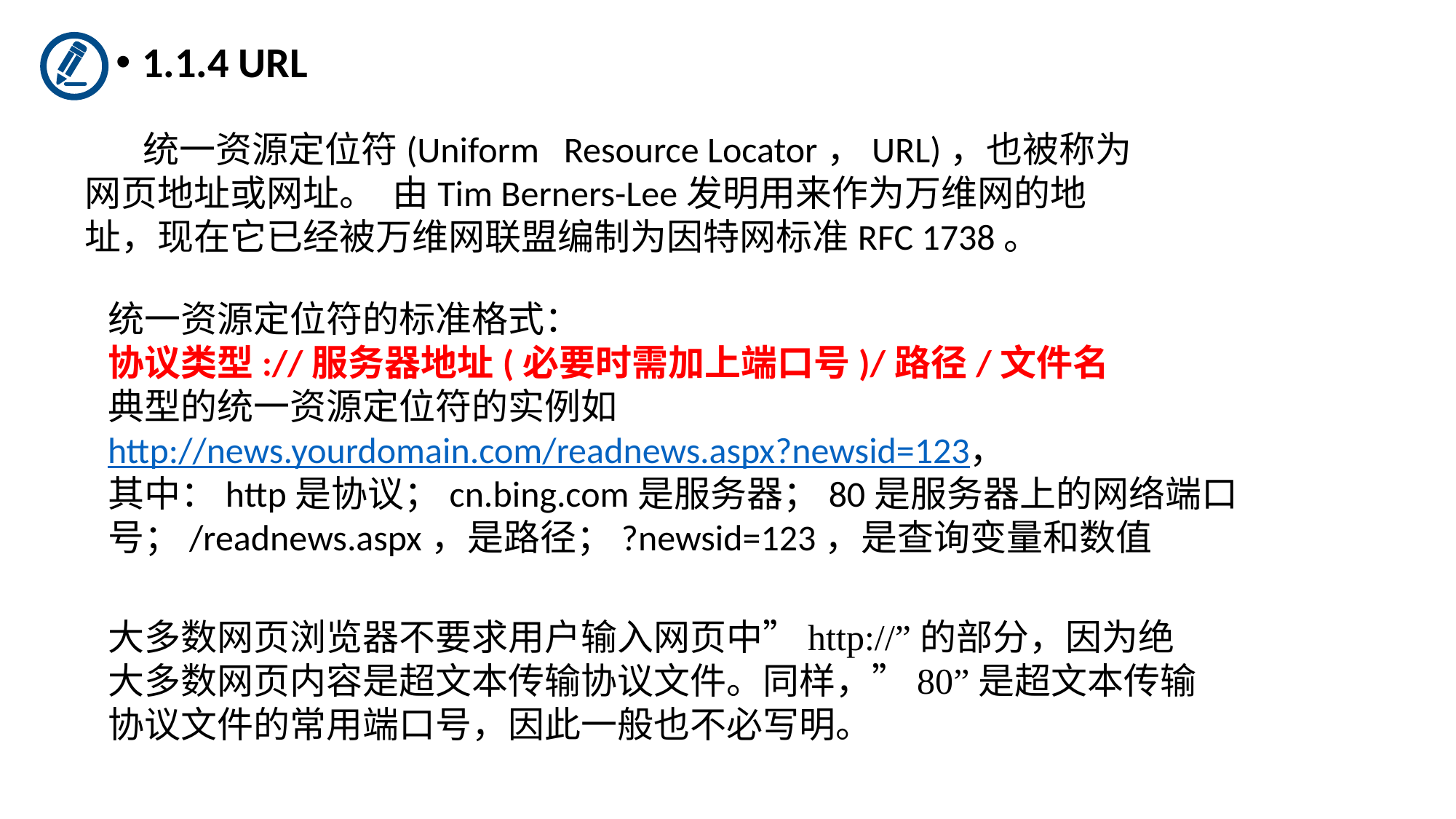

1.1.4 URL
      统一资源定位符(Uniform   Resource Locator，URL)，也被称为网页地址或网址。  由Tim Berners-Lee发明用来作为万维网的地址，现在它已经被万维网联盟编制为因特网标准RFC 1738。
统一资源定位符的标准格式：
协议类型://服务器地址(必要时需加上端口号)/路径/文件名
典型的统一资源定位符的实例如http://news.yourdomain.com/readnews.aspx?newsid=123，
其中：http是协议；cn.bing.com是服务器；80是服务器上的网络端口号；/readnews.aspx，是路径；?newsid=123，是查询变量和数值
大多数网页浏览器不要求用户输入网页中”http://”的部分，因为绝大多数网页内容是超文本传输协议文件。同样，”80”是超文本传输协议文件的常用端口号，因此一般也不必写明。